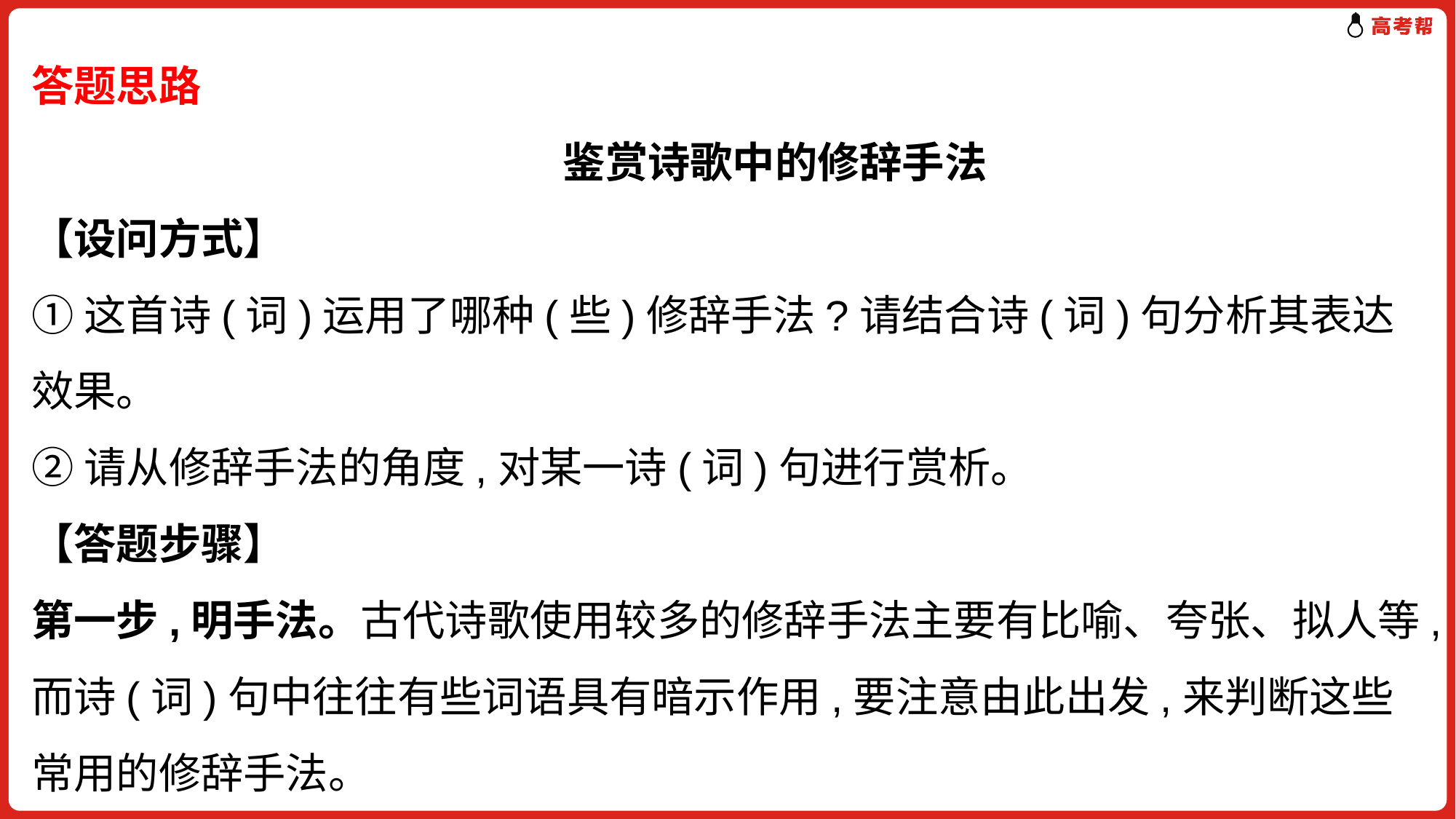

答题思路
　　鉴赏诗歌中的修辞手法
【设问方式】
①这首诗(词)运用了哪种(些)修辞手法?请结合诗(词)句分析其表达效果。
②请从修辞手法的角度,对某一诗(词)句进行赏析。
【答题步骤】
第一步,明手法。古代诗歌使用较多的修辞手法主要有比喻、夸张、拟人等,而诗(词)句中往往有些词语具有暗示作用,要注意由此出发,来判断这些常用的修辞手法。
第二步,析运用。结合具体诗(词)句阐释这种修辞手法在诗(词)句中是怎样具